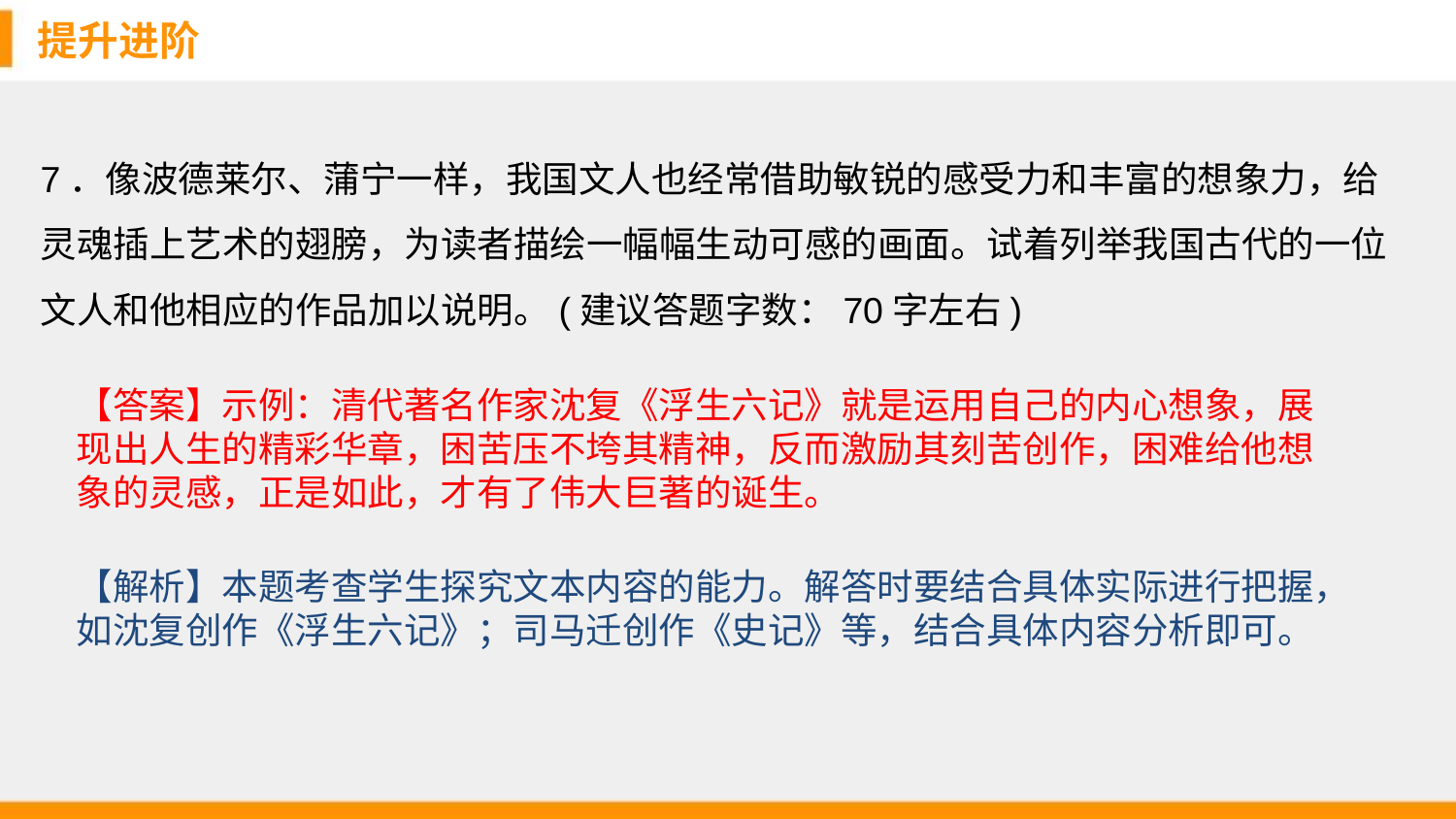

提升进阶
7．像波德莱尔、蒲宁一样，我国文人也经常借助敏锐的感受力和丰富的想象力，给灵魂插上艺术的翅膀，为读者描绘一幅幅生动可感的画面。试着列举我国古代的一位文人和他相应的作品加以说明。(建议答题字数：70字左右)
【答案】示例：清代著名作家沈复《浮生六记》就是运用自己的内心想象，展现出人生的精彩华章，困苦压不垮其精神，反而激励其刻苦创作，困难给他想象的灵感，正是如此，才有了伟大巨著的诞生。
【解析】本题考查学生探究文本内容的能力。解答时要结合具体实际进行把握，如沈复创作《浮生六记》；司马迁创作《史记》等，结合具体内容分析即可。